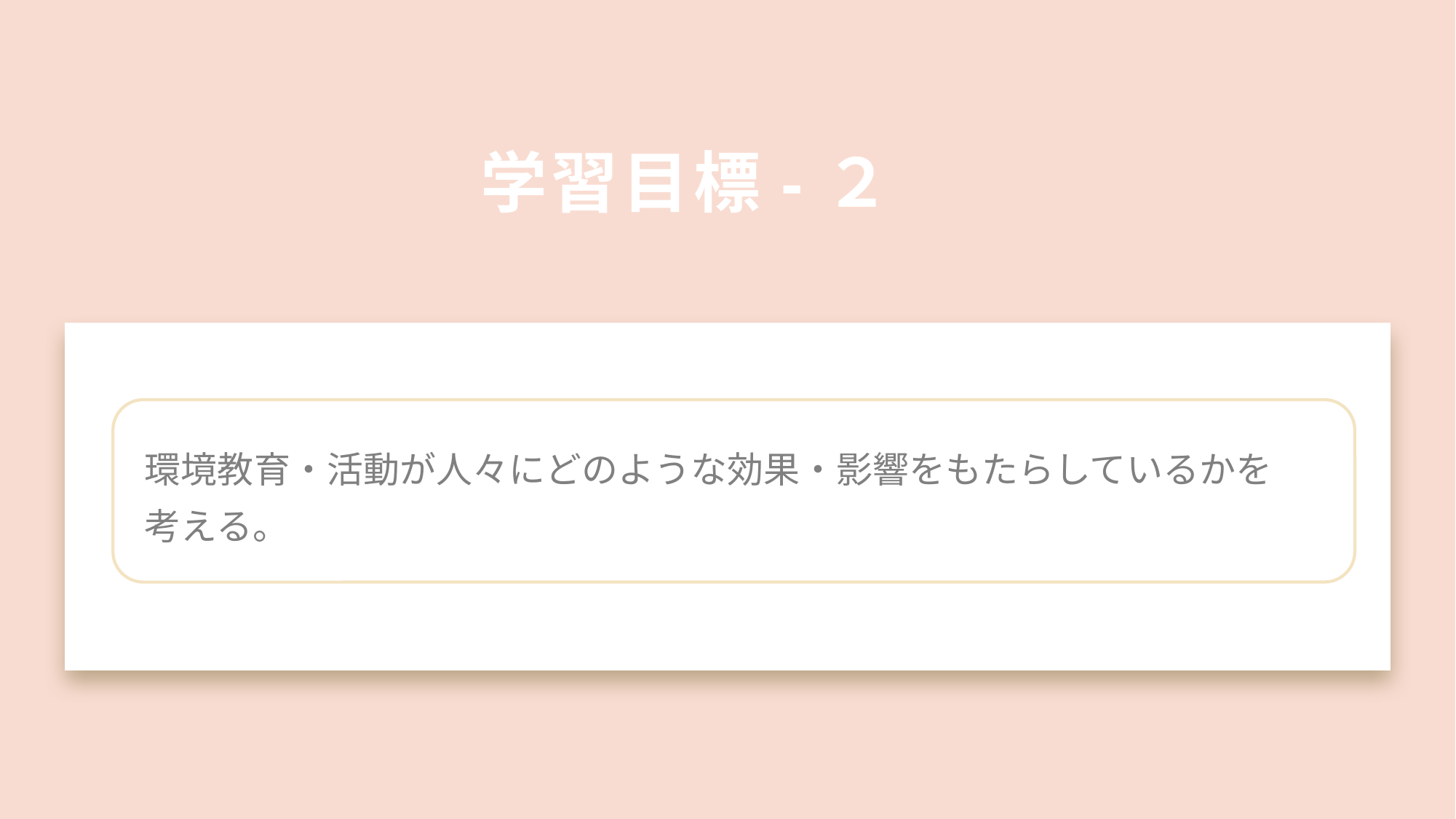

# 学習目標-２

環境教育・活動が人々にどのような効果・影響をもたらしているかを考える。